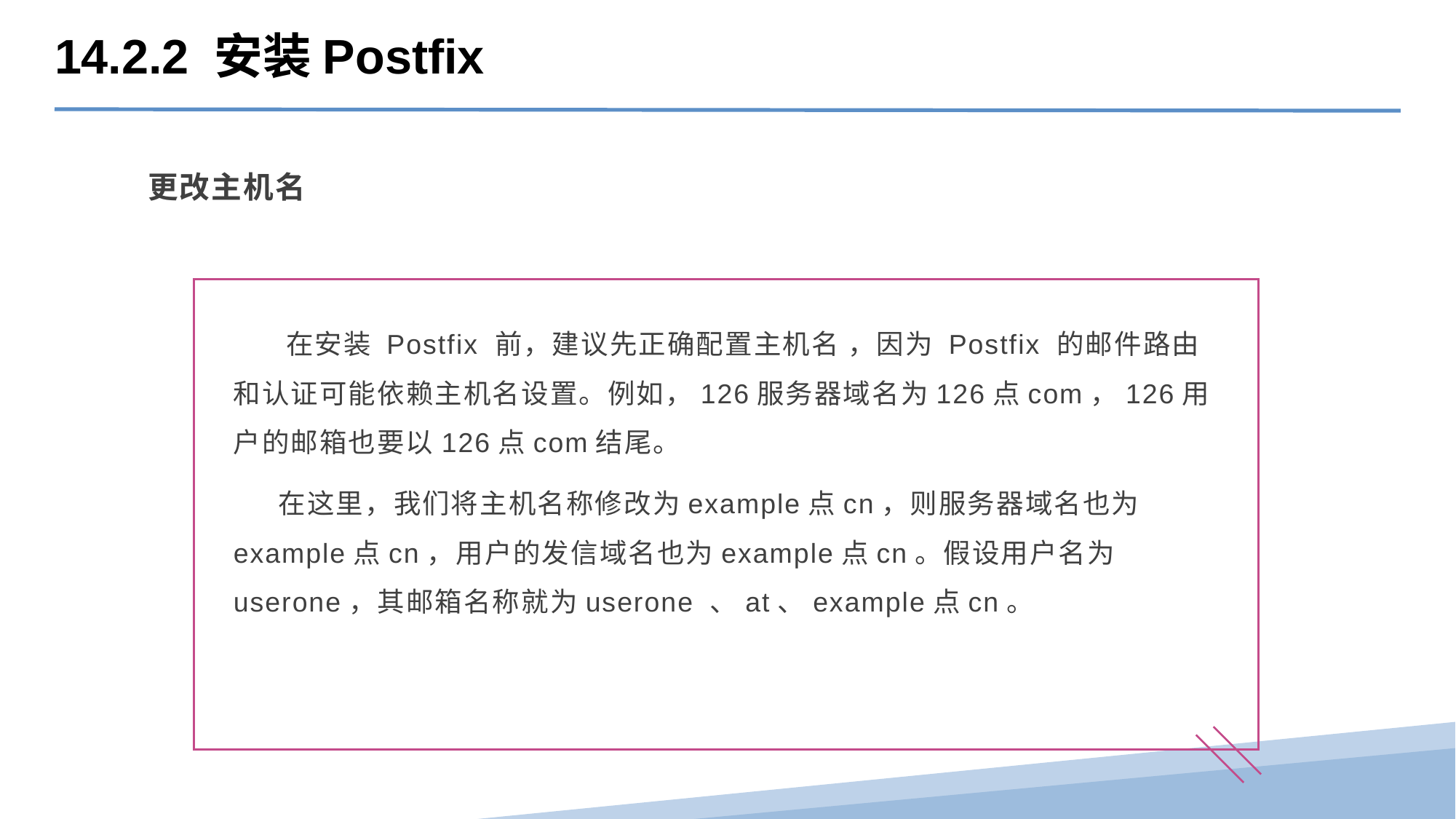

14.2.2 安装Postfix
更改主机名
      在安装 Postfix 前，建议先正确配置主机名 ，因为 Postfix 的邮件路由和认证可能依赖主机名设置。例如，126服务器域名为126点com，126用户的邮箱也要以126点com结尾。
     在这里，我们将主机名称修改为example点cn，则服务器域名也为example点cn，用户的发信域名也为example点cn。假设用户名为userone，其邮箱名称就为userone 、at、example点cn。